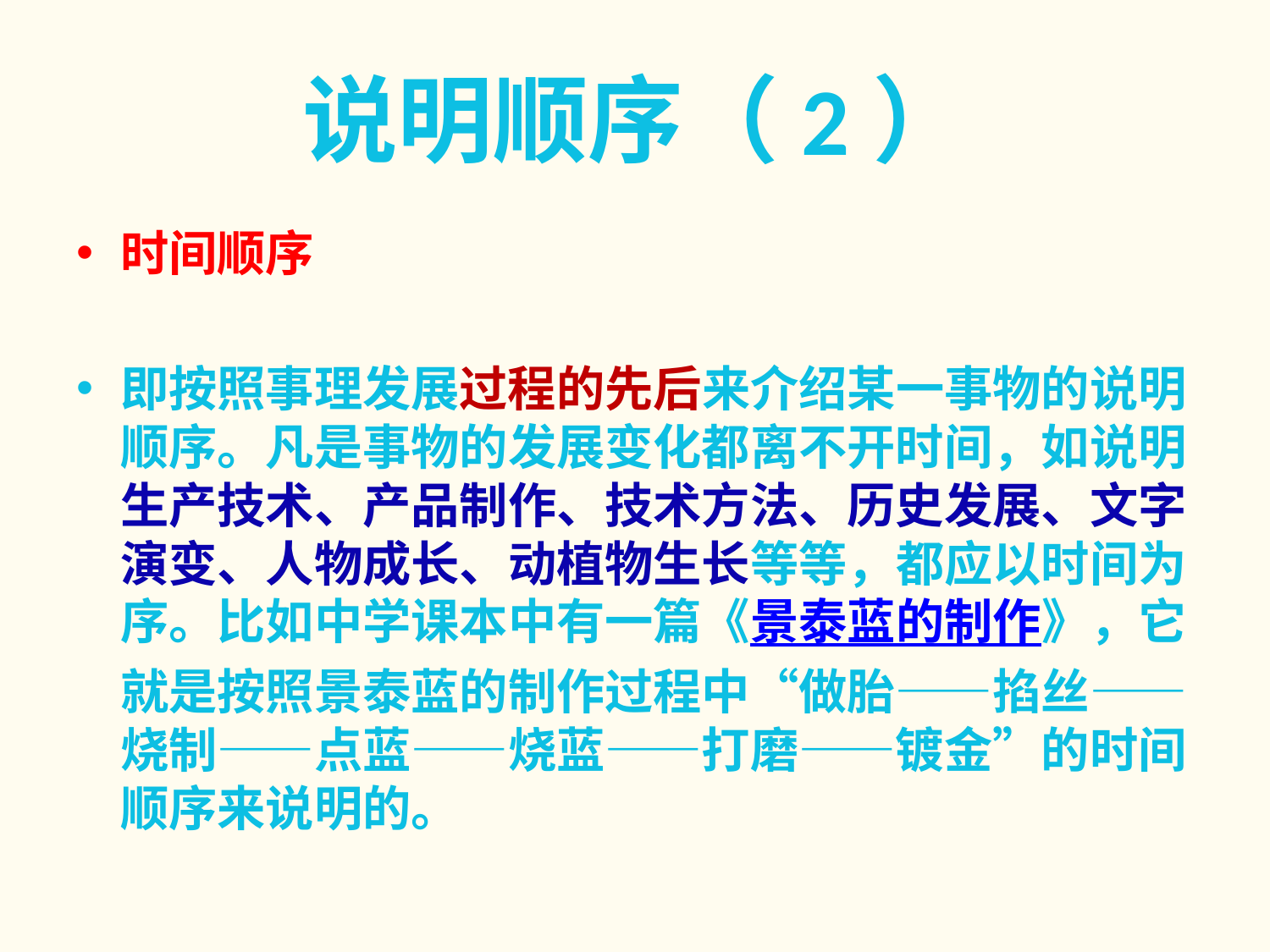

# 说明顺序（2）
时间顺序

即按照事理发展过程的先后来介绍某一事物的说明顺序。凡是事物的发展变化都离不开时间，如说明生产技术、产品制作、技术方法、历史发展、文字演变、人物成长、动植物生长等等，都应以时间为序。比如中学课本中有一篇《景泰蓝的制作》，它就是按照景泰蓝的制作过程中“做胎――掐丝――烧制――点蓝――烧蓝――打磨――镀金”的时间顺序来说明的。